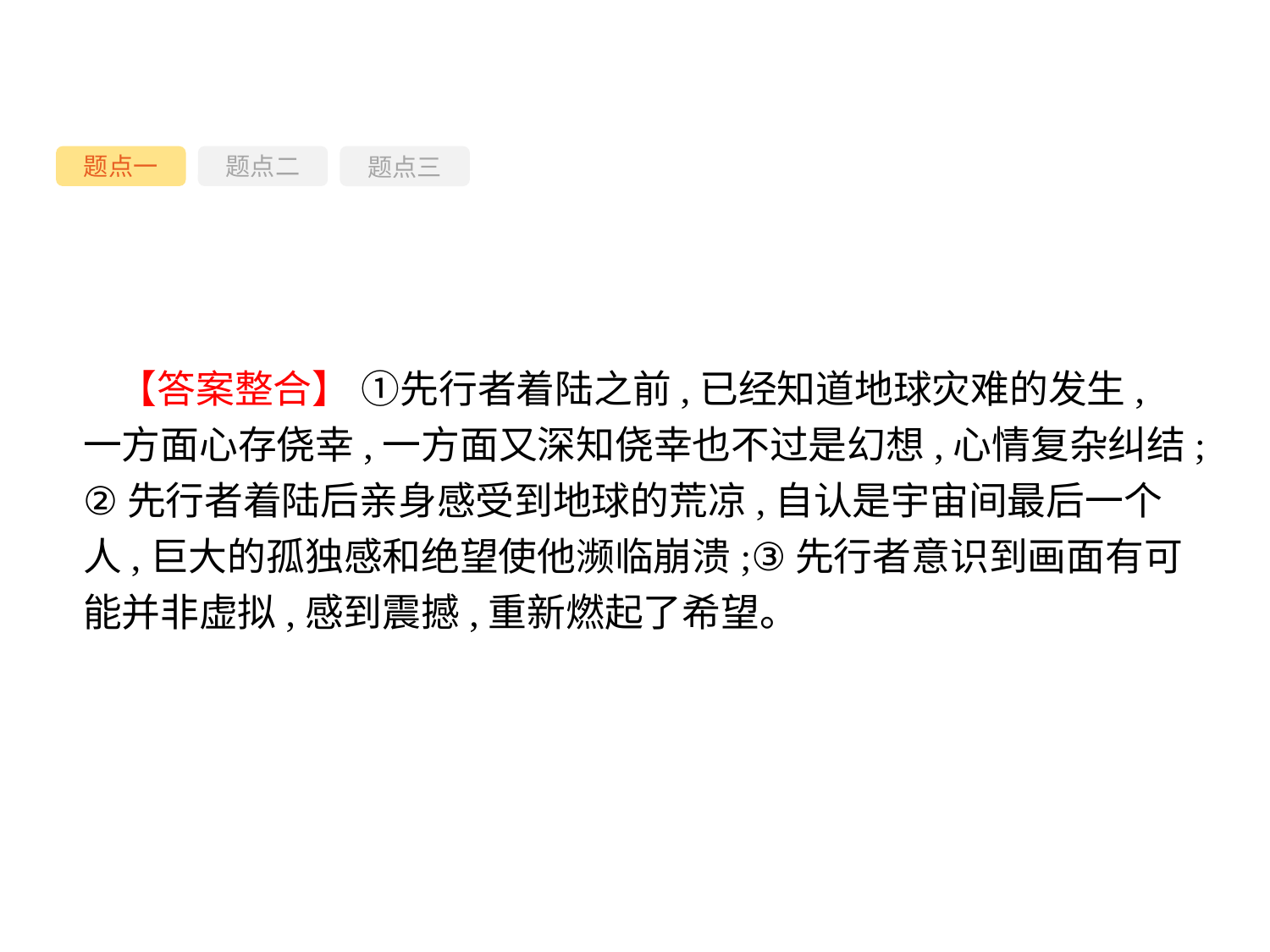

题点一
题点三
题点二
【答案整合】 ①先行者着陆之前,已经知道地球灾难的发生,一方面心存侥幸,一方面又深知侥幸也不过是幻想,心情复杂纠结;②先行者着陆后亲身感受到地球的荒凉,自认是宇宙间最后一个人,巨大的孤独感和绝望使他濒临崩溃;③先行者意识到画面有可能并非虚拟,感到震撼,重新燃起了希望。
-61-